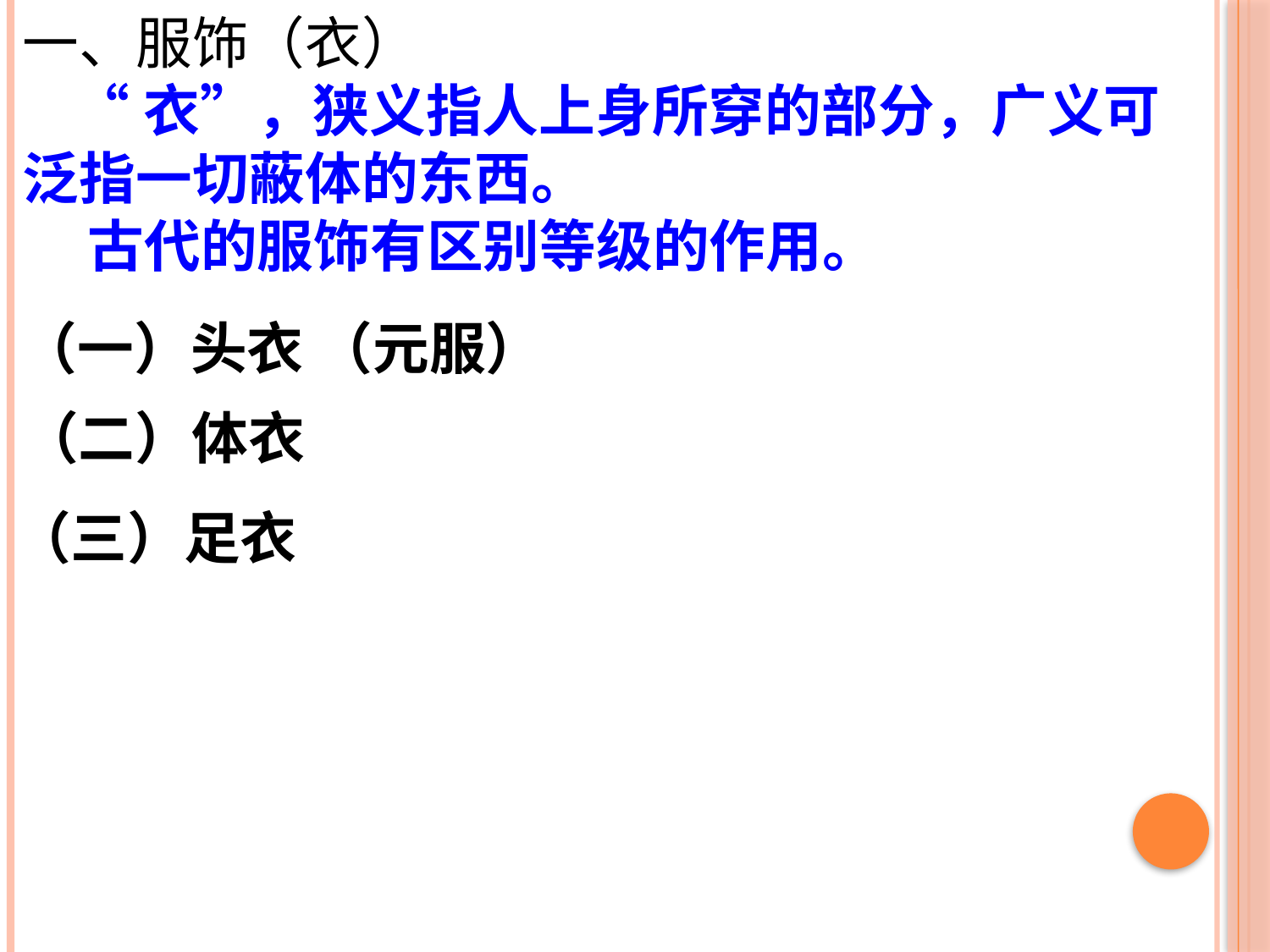

一、服饰（衣）
    “衣”，狭义指人上身所穿的部分，广义可泛指一切蔽体的东西。
    古代的服饰有区别等级的作用。
（一）头衣 （元服）
（二）体衣
（三）足衣